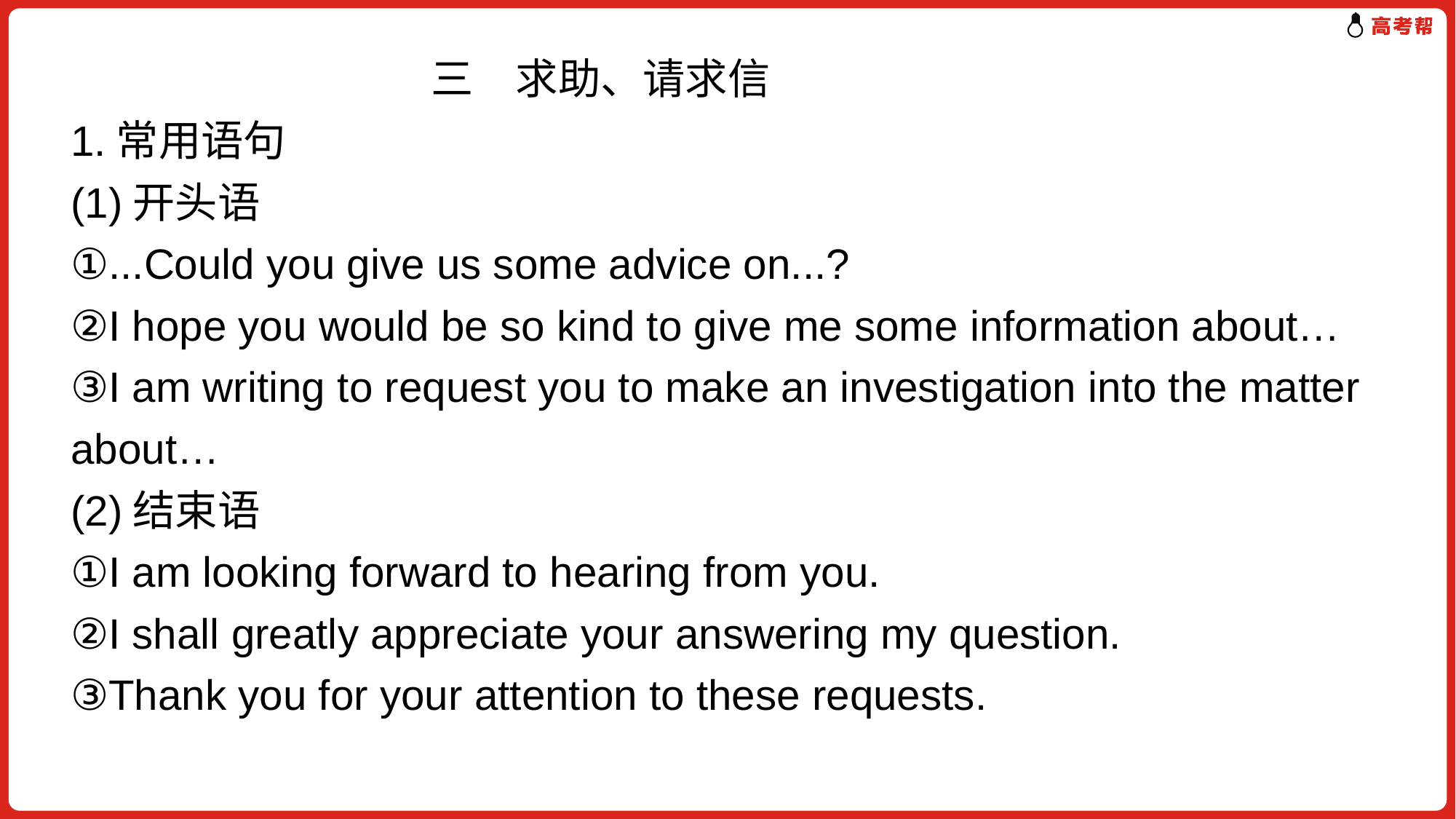

三　求助、请求信
1.常用语句
(1)开头语
①...Could you give us some advice on...?
②I hope you would be so kind to give me some information about…
③I am writing to request you to make an investigation into the matter about…
(2)结束语
①I am looking forward to hearing from you.
②I shall greatly appreciate your answering my question.
③Thank you for your attention to these requests.